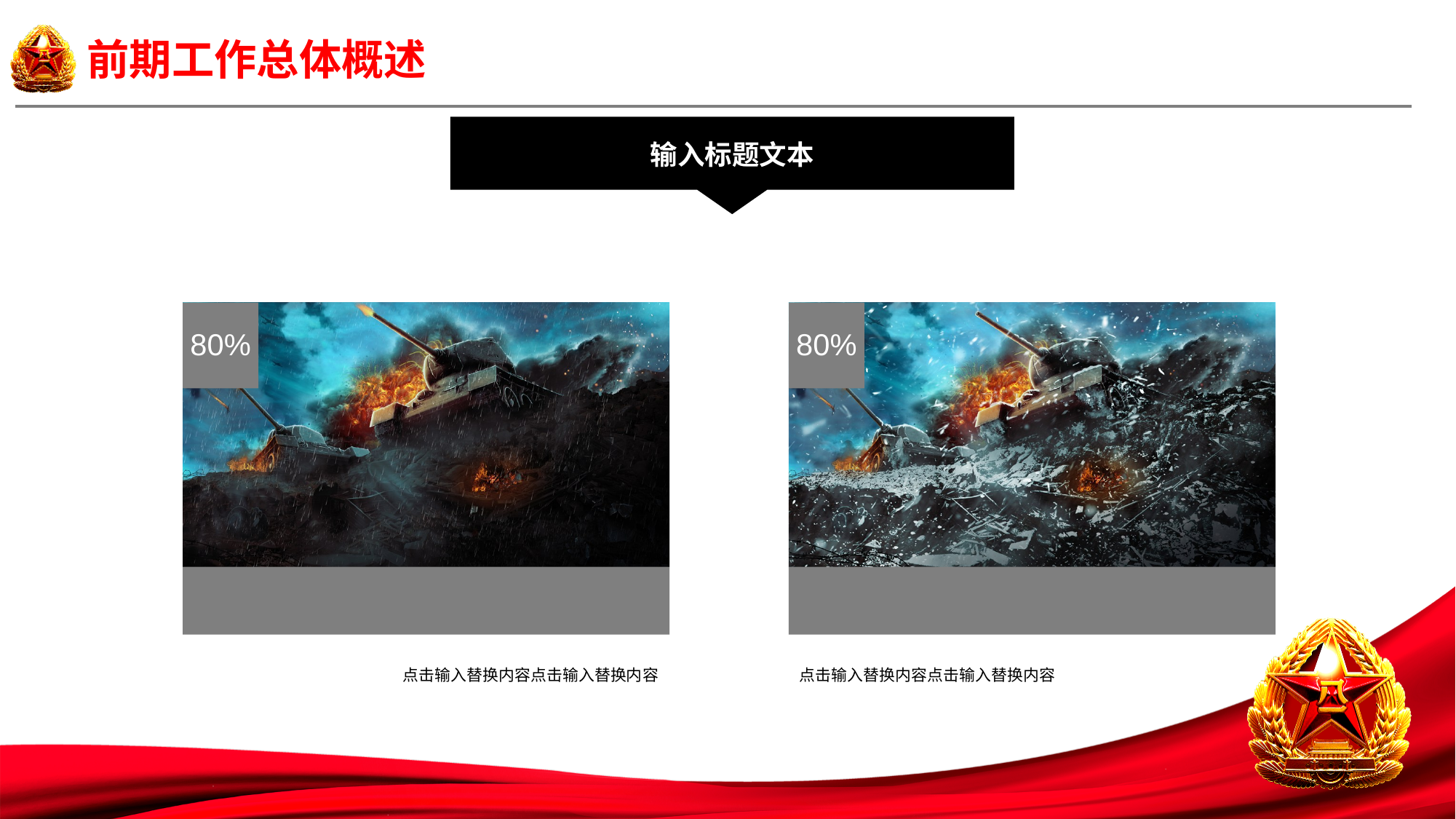

输入标题文本
80%

80%

点击输入替换内容点击输入替换内容
点击输入替换内容点击输入替换内容